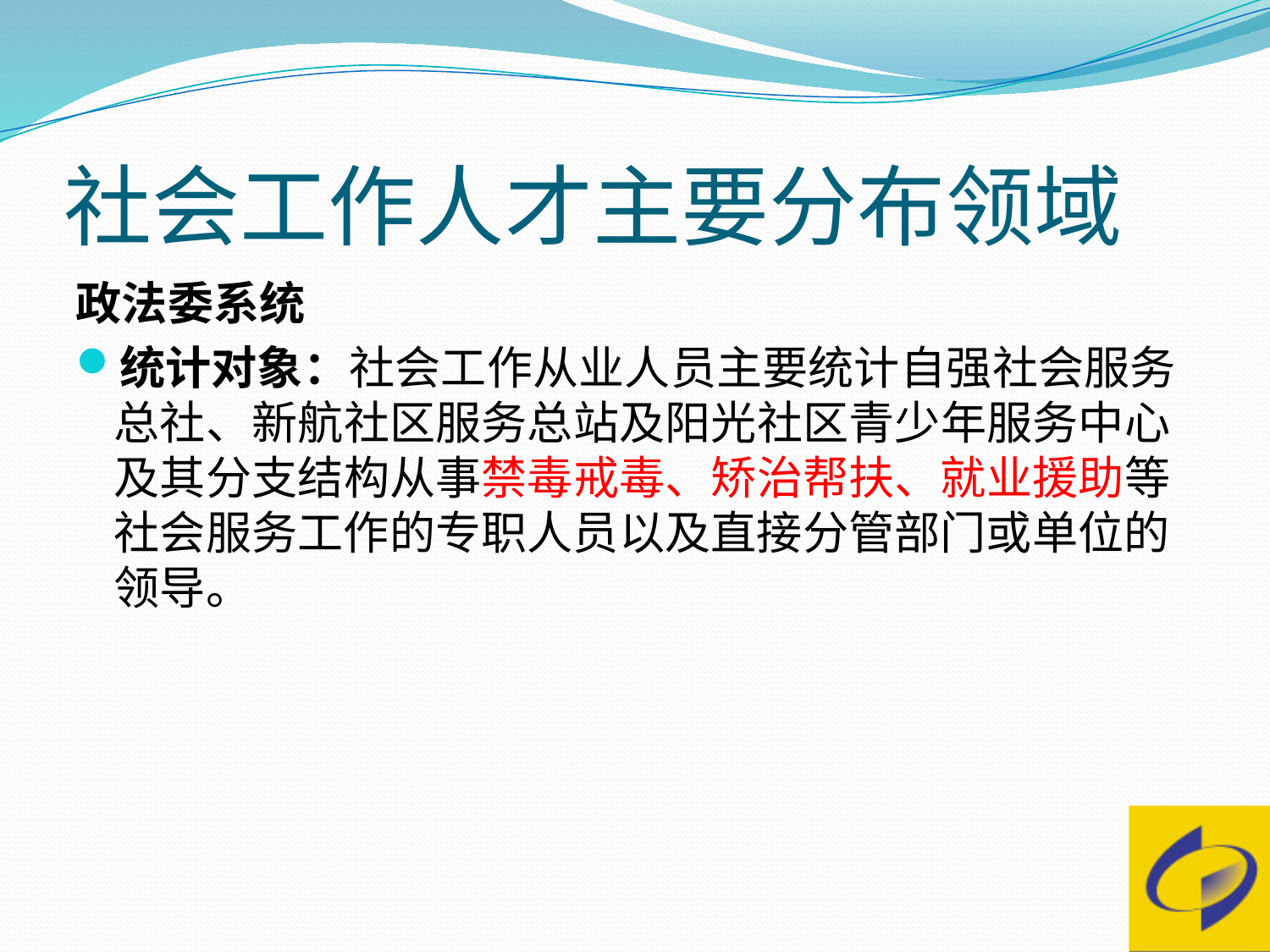

# 社会工作人才主要分布领域
政法委系统
统计对象：社会工作从业人员主要统计自强社会服务总社、新航社区服务总站及阳光社区青少年服务中心及其分支结构从事禁毒戒毒、矫治帮扶、就业援助等社会服务工作的专职人员以及直接分管部门或单位的领导。